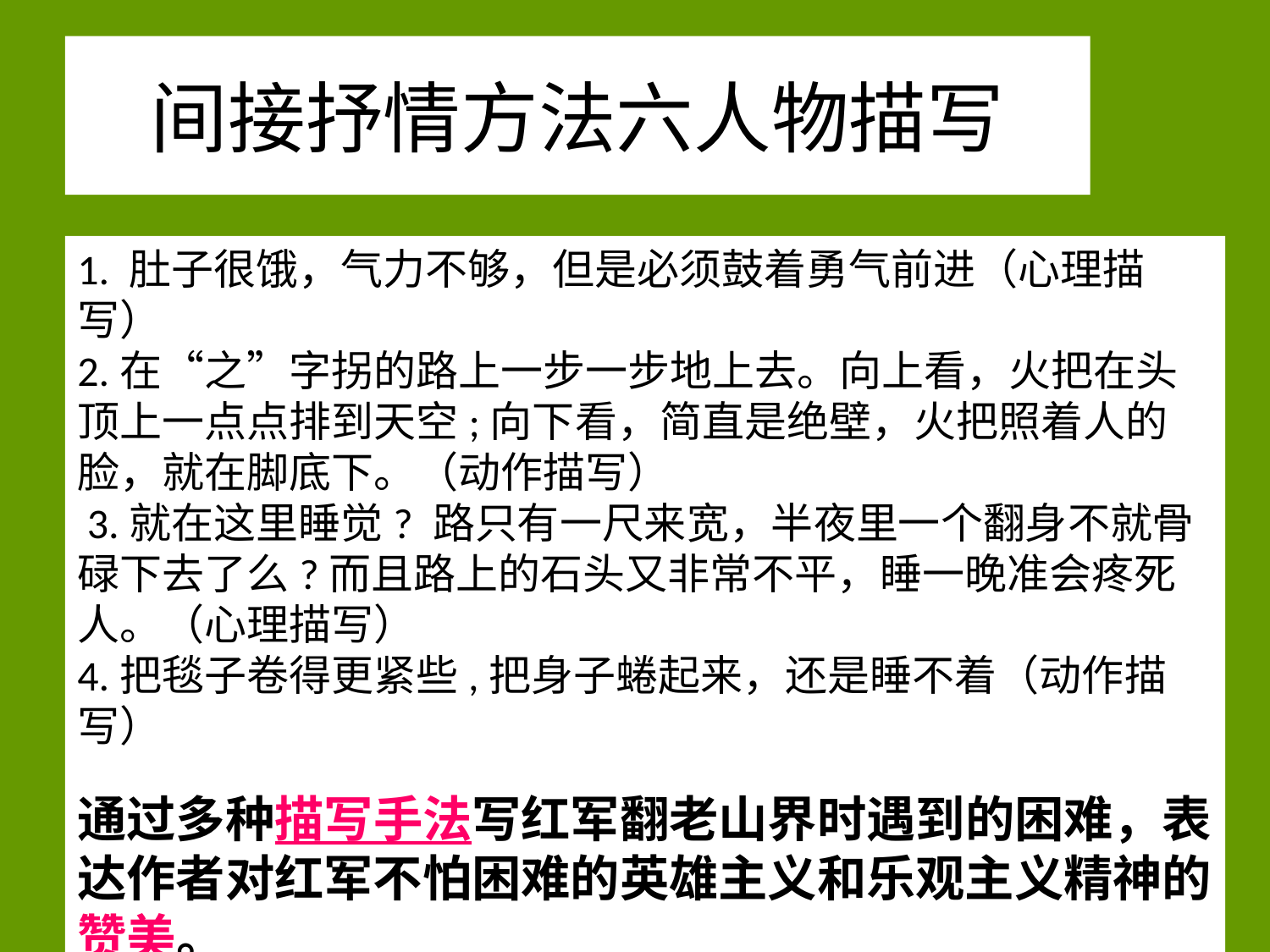

间接抒情方法六人物描写
1. 肚子很饿，气力不够，但是必须鼓着勇气前进（心理描写）
2.在“之”字拐的路上一步一步地上去。向上看，火把在头顶上一点点排到天空;向下看，简直是绝壁，火把照着人的脸，就在脚底下。（动作描写）
 3.就在这里睡觉? 路只有一尺来宽，半夜里一个翻身不就骨碌下去了么?而且路上的石头又非常不平，睡一晚准会疼死人。（心理描写）
4.把毯子卷得更紧些,把身子蜷起来，还是睡不着（动作描写）

通过多种描写手法写红军翻老山界时遇到的困难，表达作者对红军不怕困难的英雄主义和乐观主义精神的赞美。